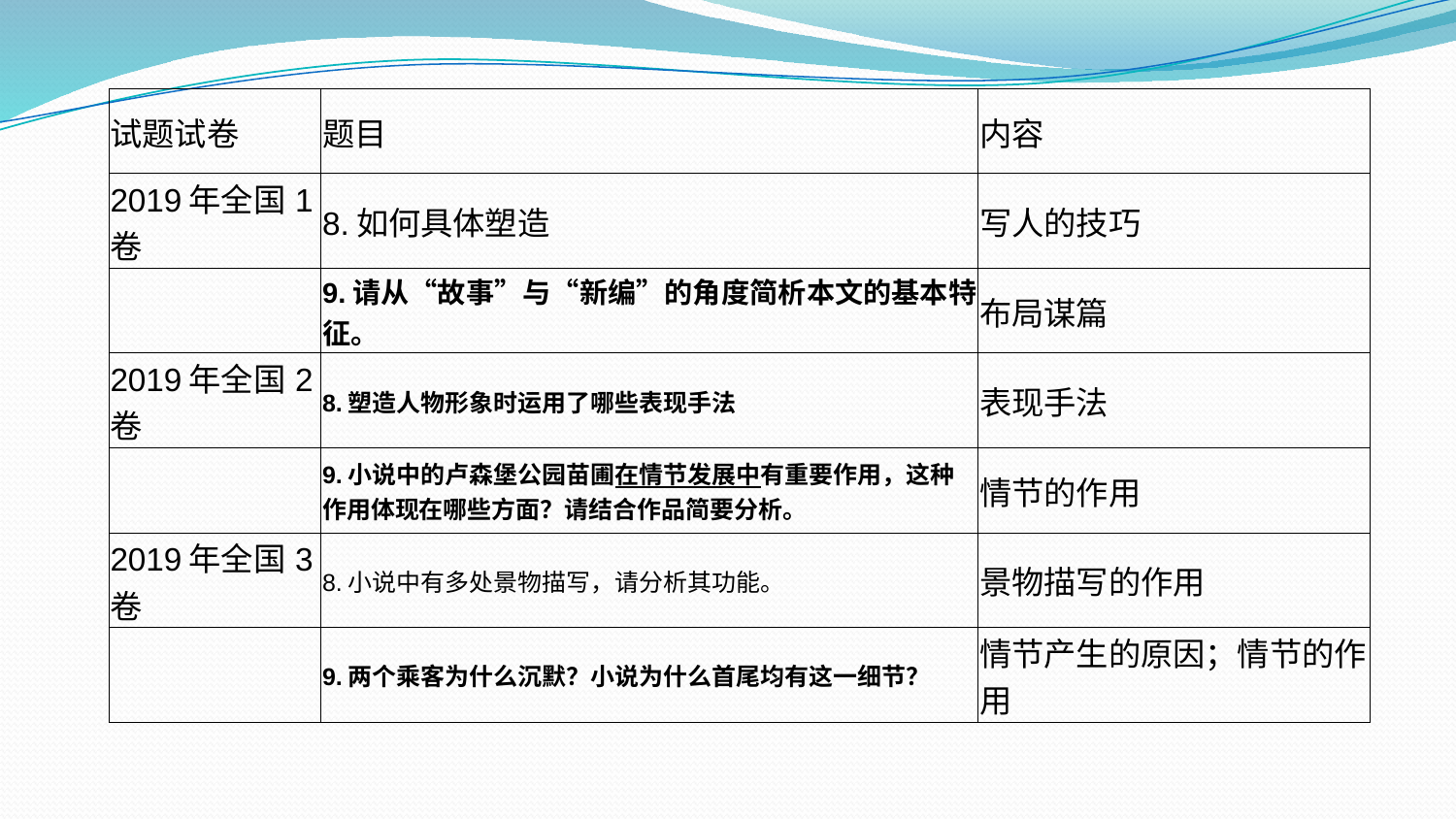

| 试题试卷 | 题目 | 内容 |
| --- | --- | --- |
| 2019年全国1卷 | 8.如何具体塑造 | 写人的技巧 |
|  | 9.请从“故事”与“新编”的角度简析本文的基本特征。 | 布局谋篇 |
| 2019年全国2卷 | 8.塑造人物形象时运用了哪些表现手法 | 表现手法 |
|  | 9.小说中的卢森堡公园苗圃在情节发展中有重要作用，这种作用体现在哪些方面？请结合作品简要分析。 | 情节的作用 |
| 2019年全国3卷 | 8.小说中有多处景物描写，请分析其功能。 | 景物描写的作用 |
|  | 9.两个乘客为什么沉默？小说为什么首尾均有这一细节？ | 情节产生的原因；情节的作用 |